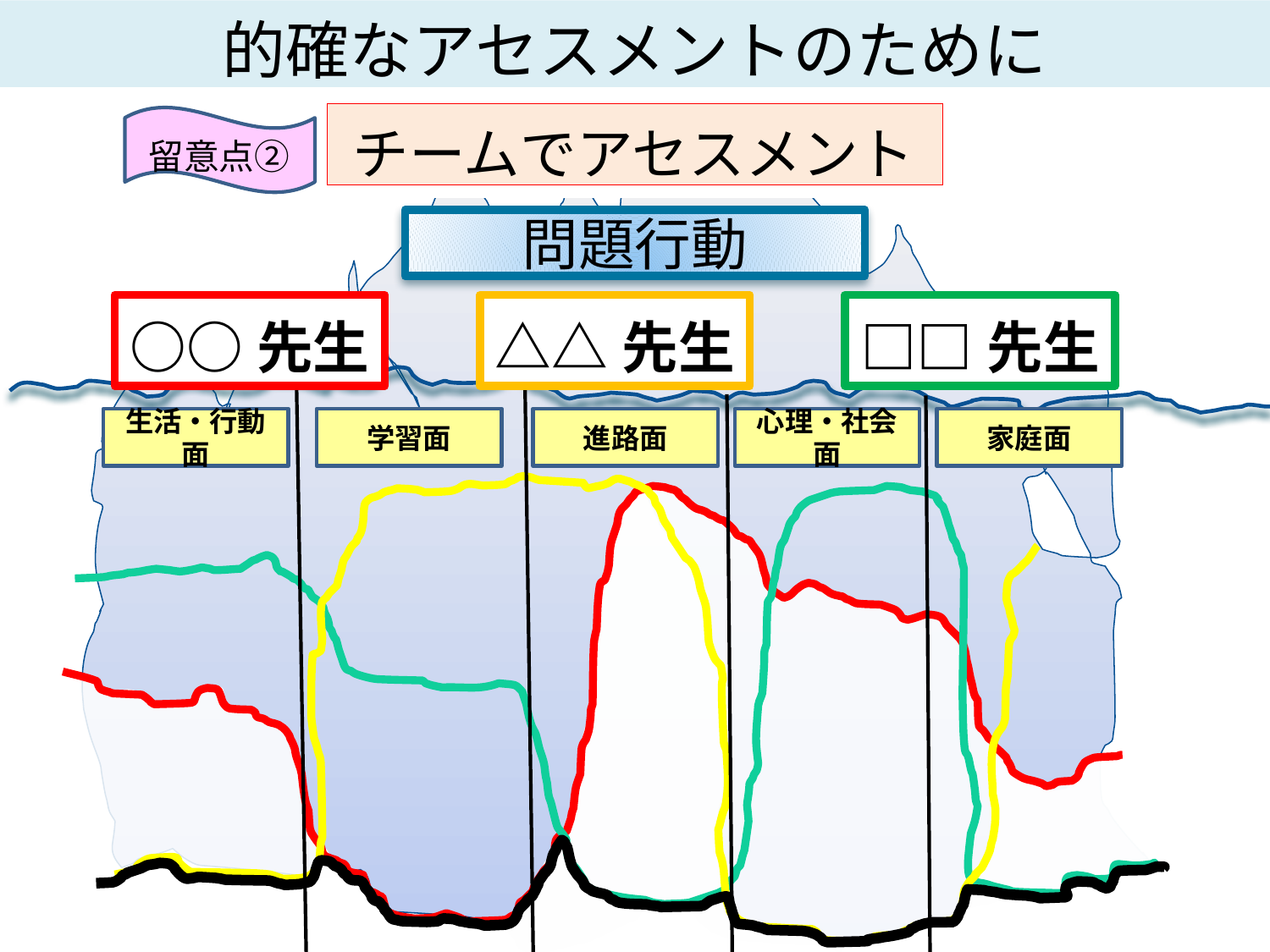

的確なアセスメントのために

チームでアセスメント

留意点②

問題行動
○○先生
△△先生
□□先生

生活・行動面
学習面
進路面
心理・社会面
家庭面